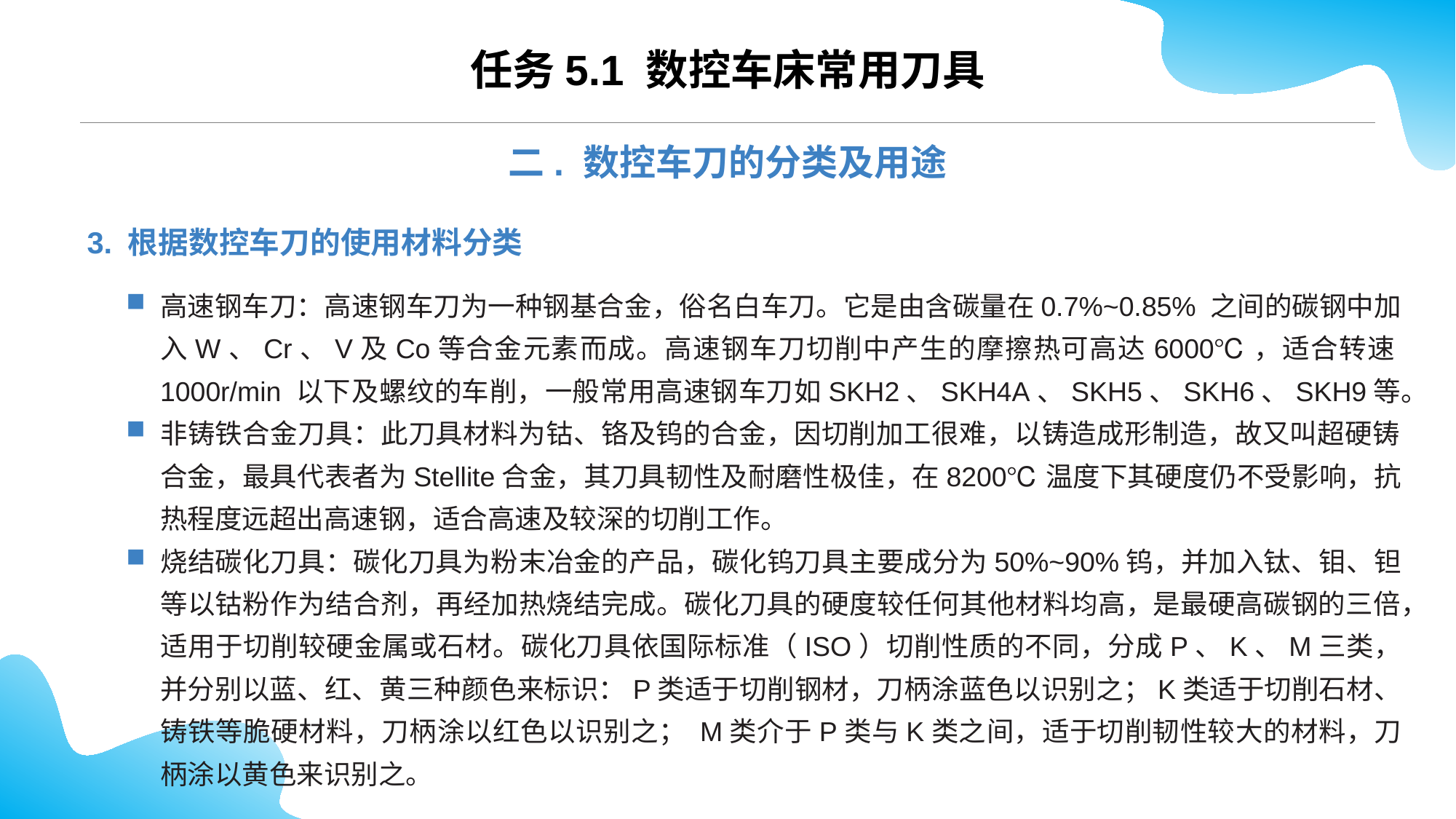

CONTENTS
任务5.1 数控车床常用刀具
二. 数控车刀的分类及用途
3. 根据数控车刀的使用材料分类
高速钢车刀：高速钢车刀为一种钢基合金，俗名白车刀。它是由含碳量在0.7%~0.85% 之间的碳钢中加入W、Cr、V及Co等合金元素而成。高速钢车刀切削中产生的摩擦热可高达6000℃，适合转速1000r/min 以下及螺纹的车削，一般常用高速钢车刀如SKH2、SKH4A、SKH5、SKH6、SKH9等。
非铸铁合金刀具：此刀具材料为钴、铬及钨的合金，因切削加工很难，以铸造成形制造，故又叫超硬铸合金，最具代表者为Stellite合金，其刀具韧性及耐磨性极佳，在8200℃温度下其硬度仍不受影响，抗热程度远超出高速钢，适合高速及较深的切削工作。
烧结碳化刀具：碳化刀具为粉末冶金的产品，碳化钨刀具主要成分为50%~90%钨，并加入钛、钼、钽等以钴粉作为结合剂，再经加热烧结完成。碳化刀具的硬度较任何其他材料均高，是最硬高碳钢的三倍，适用于切削较硬金属或石材。碳化刀具依国际标准（ISO）切削性质的不同，分成P、K、M三类，并分别以蓝、红、黄三种颜色来标识：P类适于切削钢材，刀柄涂蓝色以识别之；K类适于切削石材、铸铁等脆硬材料，刀柄涂以红色以识别之； M类介于P类与K类之间，适于切削韧性较大的材料，刀柄涂以黄色来识别之。